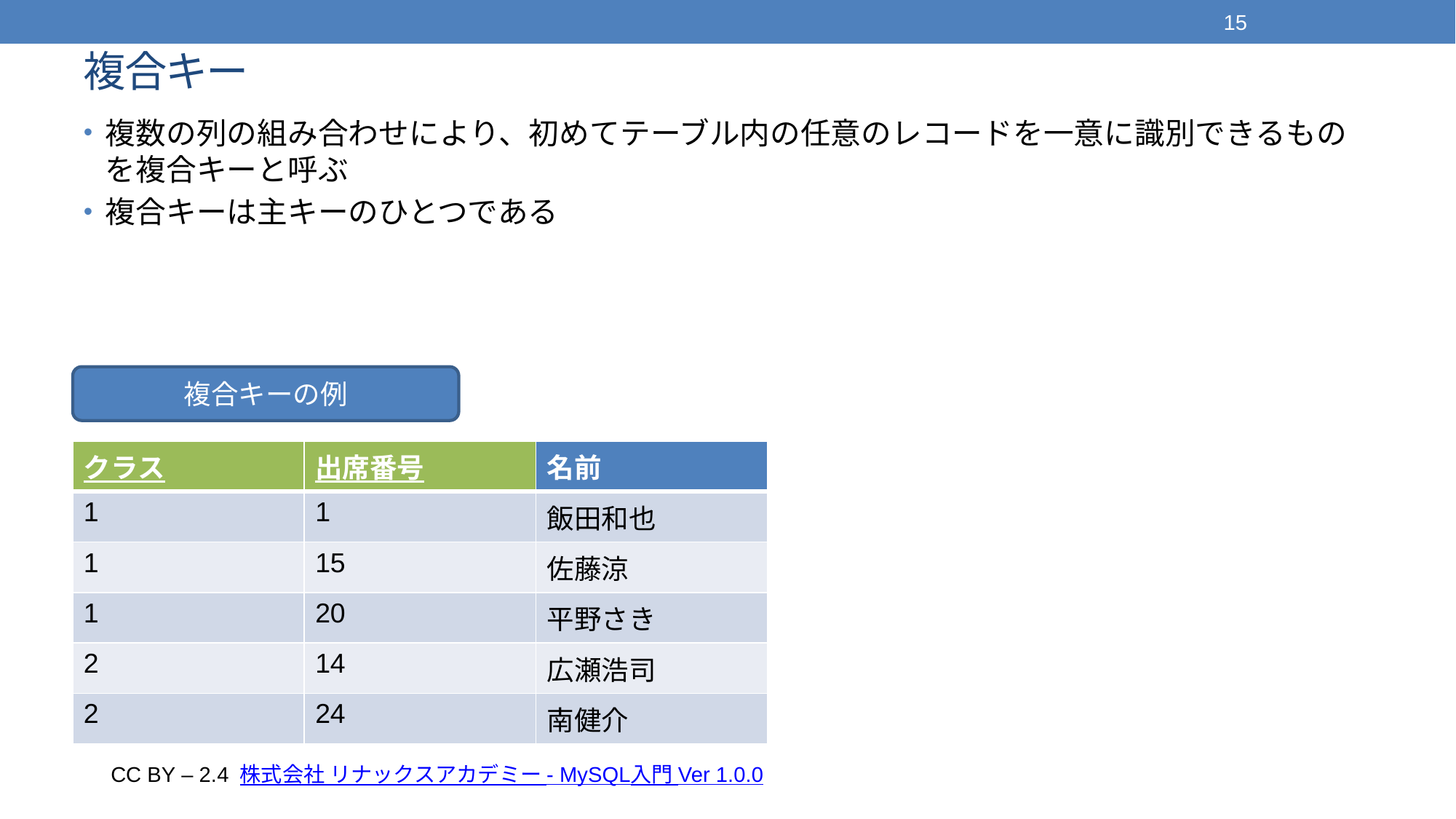

15
# 複合キー
複数の列の組み合わせにより、初めてテーブル内の任意のレコードを一意に識別できるものを複合キーと呼ぶ
複合キーは主キーのひとつである

複合キーの例
| クラス | 出席番号 | 名前 |
| --- | --- | --- |
| 1 | 1 | 飯田和也 |
| 1 | 15 | 佐藤涼 |
| 1 | 20 | 平野さき |
| 2 | 14 | 広瀬浩司 |
| 2 | 24 | 南健介 |
CC BY – 2.4 株式会社 リナックスアカデミー - MySQL入門 Ver 1.0.0